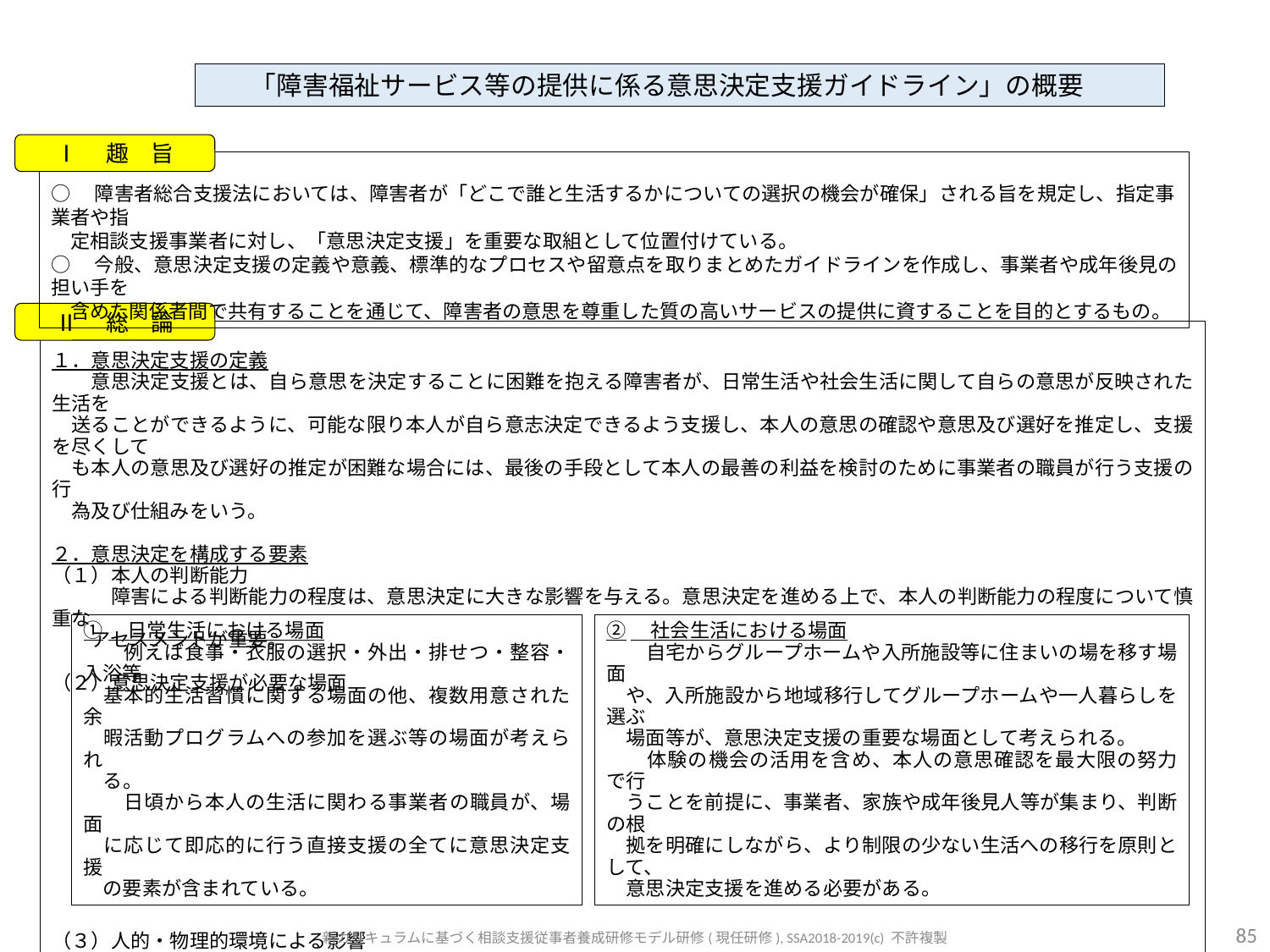

「障害福祉サービス等の提供に係る意思決定支援ガイドライン」の概要
Ⅰ　趣　旨

○　障害者総合支援法においては、障害者が「どこで誰と生活するかについての選択の機会が確保」される旨を規定し、指定事業者や指
　定相談支援事業者に対し、「意思決定支援」を重要な取組として位置付けている。
○　今般、意思決定支援の定義や意義、標準的なプロセスや留意点を取りまとめたガイドラインを作成し、事業者や成年後見の担い手を
　含めた関係者間で共有することを通じて、障害者の意思を尊重した質の高いサービスの提供に資することを目的とするもの。
Ⅱ　総　論

１．意思決定支援の定義
　　意思決定支援とは、自ら意思を決定することに困難を抱える障害者が、日常生活や社会生活に関して自らの意思が反映された生活を
　送ることができるように、可能な限り本人が自ら意志決定できるよう支援し、本人の意思の確認や意思及び選好を推定し、支援を尽くして
　も本人の意思及び選好の推定が困難な場合には、最後の手段として本人の最善の利益を検討のために事業者の職員が行う支援の行
　為及び仕組みをいう。

２．意思決定を構成する要素
（１）本人の判断能力
　　　障害による判断能力の程度は、意思決定に大きな影響を与える。意思決定を進める上で、本人の判断能力の程度について慎重な
　　アセスメントが重要。

（２）意思決定支援が必要な場面

（３）人的・物理的環境による影響
　　　意思決定支援は、本人に関わる職員や関係者による人的な影響や環境による影響、本人の経験の影響を受ける。
①　日常生活における場面
　　例えば食事・衣服の選択・外出・排せつ・整容・入浴等
　基本的生活習慣に関する場面の他、複数用意された余
　暇活動プログラムへの参加を選ぶ等の場面が考えられ
　る。
　　日頃から本人の生活に関わる事業者の職員が、場面
　に応じて即応的に行う直接支援の全てに意思決定支援
　の要素が含まれている。
②　社会生活における場面
　　自宅からグループホームや入所施設等に住まいの場を移す場面
　や、入所施設から地域移行してグループホームや一人暮らしを選ぶ
　場面等が、意思決定支援の重要な場面として考えられる。
　　体験の機会の活用を含め、本人の意思確認を最大限の努力で行
　うことを前提に、事業者、家族や成年後見人等が集まり、判断の根
　拠を明確にしながら、より制限の少ない生活への移行を原則として、
　意思決定支援を進める必要がある。
85
新カリキュラムに基づく相談支援従事者養成研修モデル研修(現任研修), SSA2018-2019(c) 不許複製